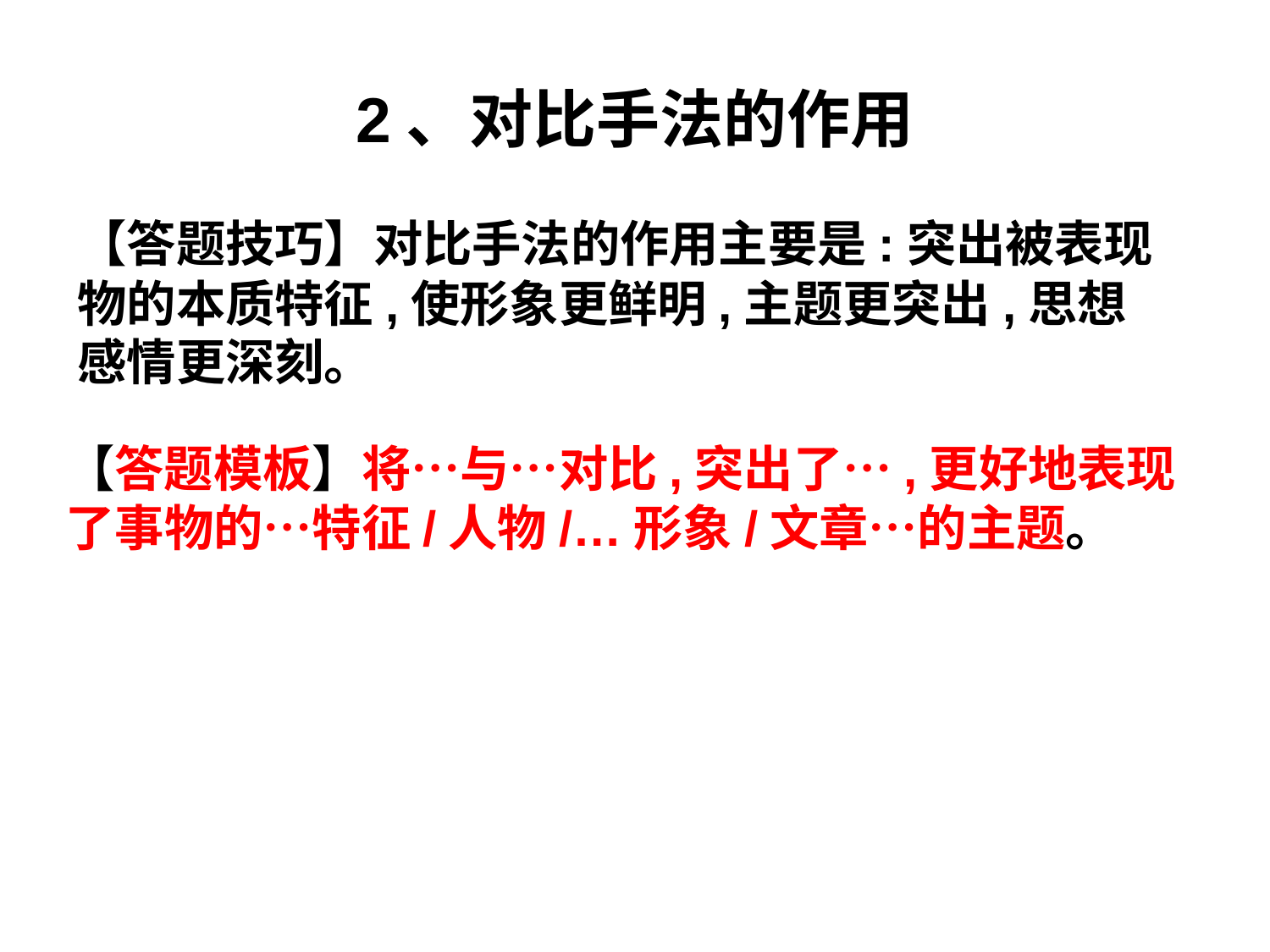

# 2、对比手法的作用
【答题技巧】对比手法的作用主要是:突出被表现物的本质特征,使形象更鲜明,主题更突出,思想感情更深刻。
【答题模板】将…与…对比,突出了…,更好地表现了事物的…特征/人物/…形象/文章…的主题。